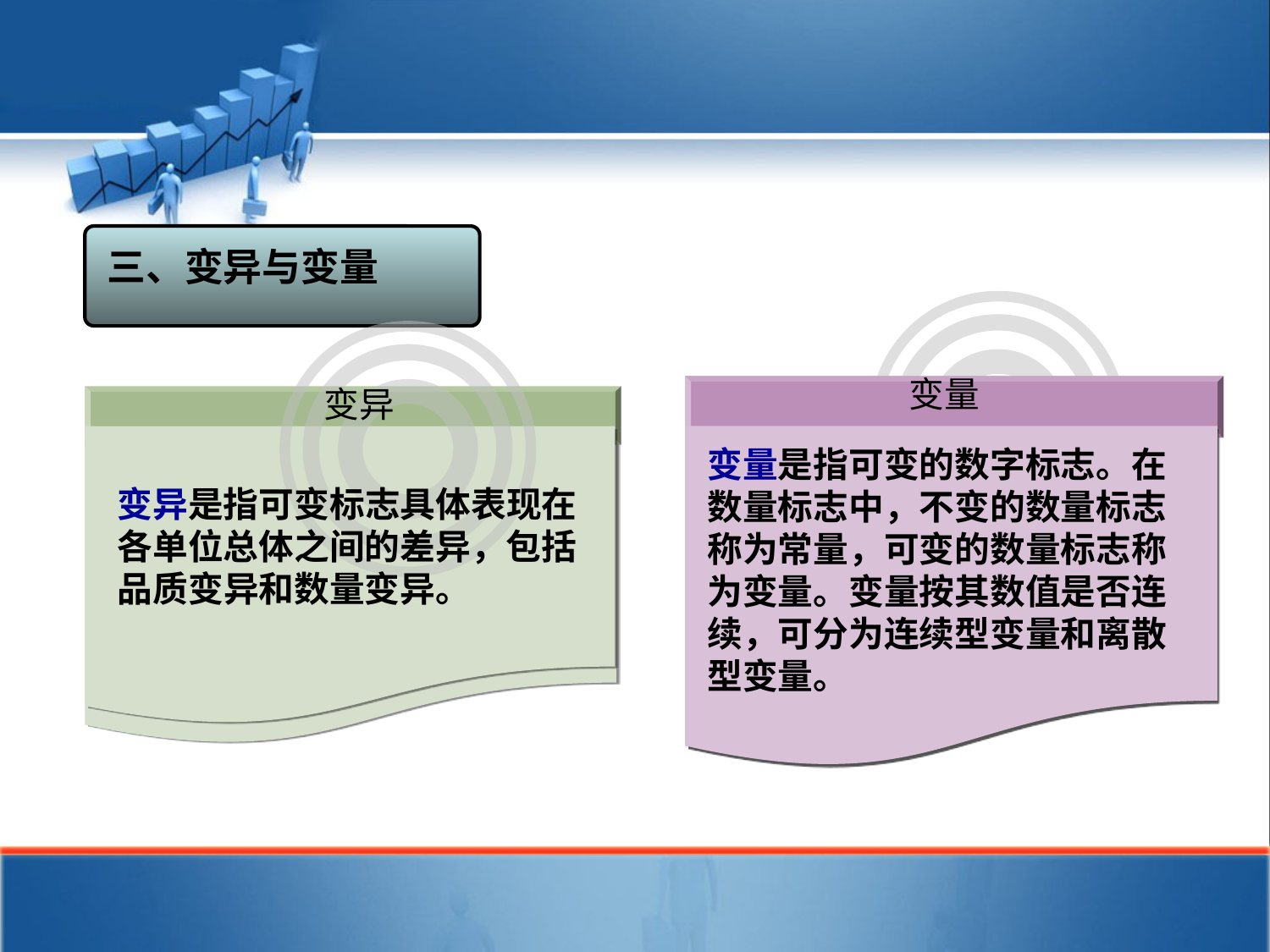

三、变异与变量

变量

变异

在数量标志中，不变的数量标志称为常量，可变的数量标志称为变量。变量按其数值是否连续，可分为连续型变量和离散型变量。
变量是指可变的数字标志。在数量标志中，不变的数量标志称为常量，可变的数量标志称为变量。变量按其数值是否连续，可分为连续型变量和离散型变量。
变异是指可变标志具体表现在各单位总体之间的差异，包括品质变异和数量变异。